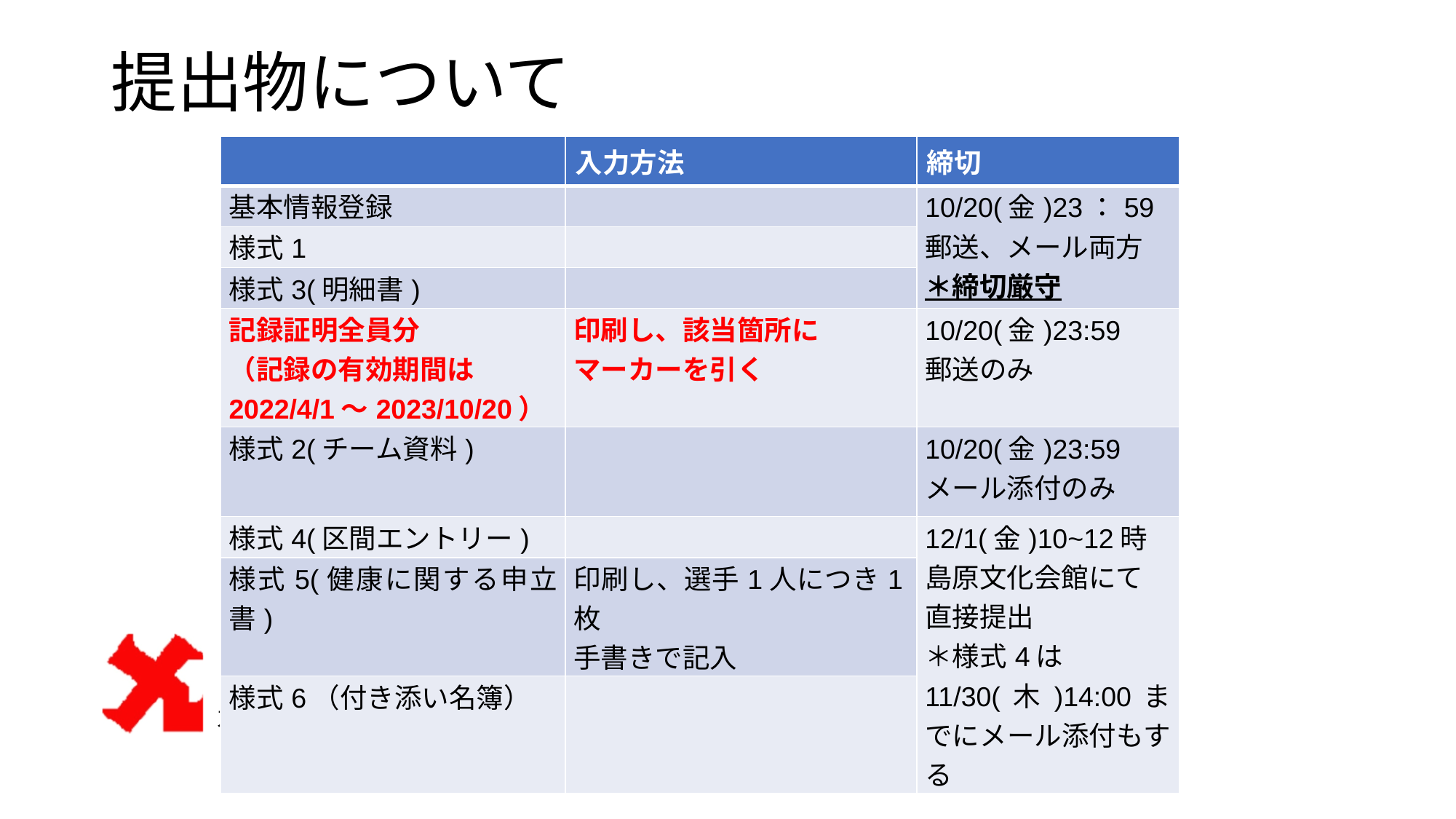

# 提出物について

|  | 入力方法 | 締切 |
| --- | --- | --- |
| 基本情報登録 |  | 10/20(金)23：59 郵送、メール両方 ＊締切厳守 |
| 様式1 |  |  |
| 様式3(明細書) |  |  |
| 記録証明全員分 （記録の有効期間は 2022/4/1～2023/10/20） | 印刷し、該当箇所に マーカーを引く | 10/20(金)23:59 郵送のみ |
| 様式2(チーム資料) |  | 10/20(金)23:59 メール添付のみ |
| 様式4(区間エントリー) |  | 12/1(金)10~12時 島原文化会館にて 直接提出 ＊様式4は 11/30(木)14:00までにメール添付もする |
| 様式5(健康に関する申立書) | 印刷し、選手1人につき1枚 手書きで記入 |  |
| 様式6（付き添い名簿） |  |  |